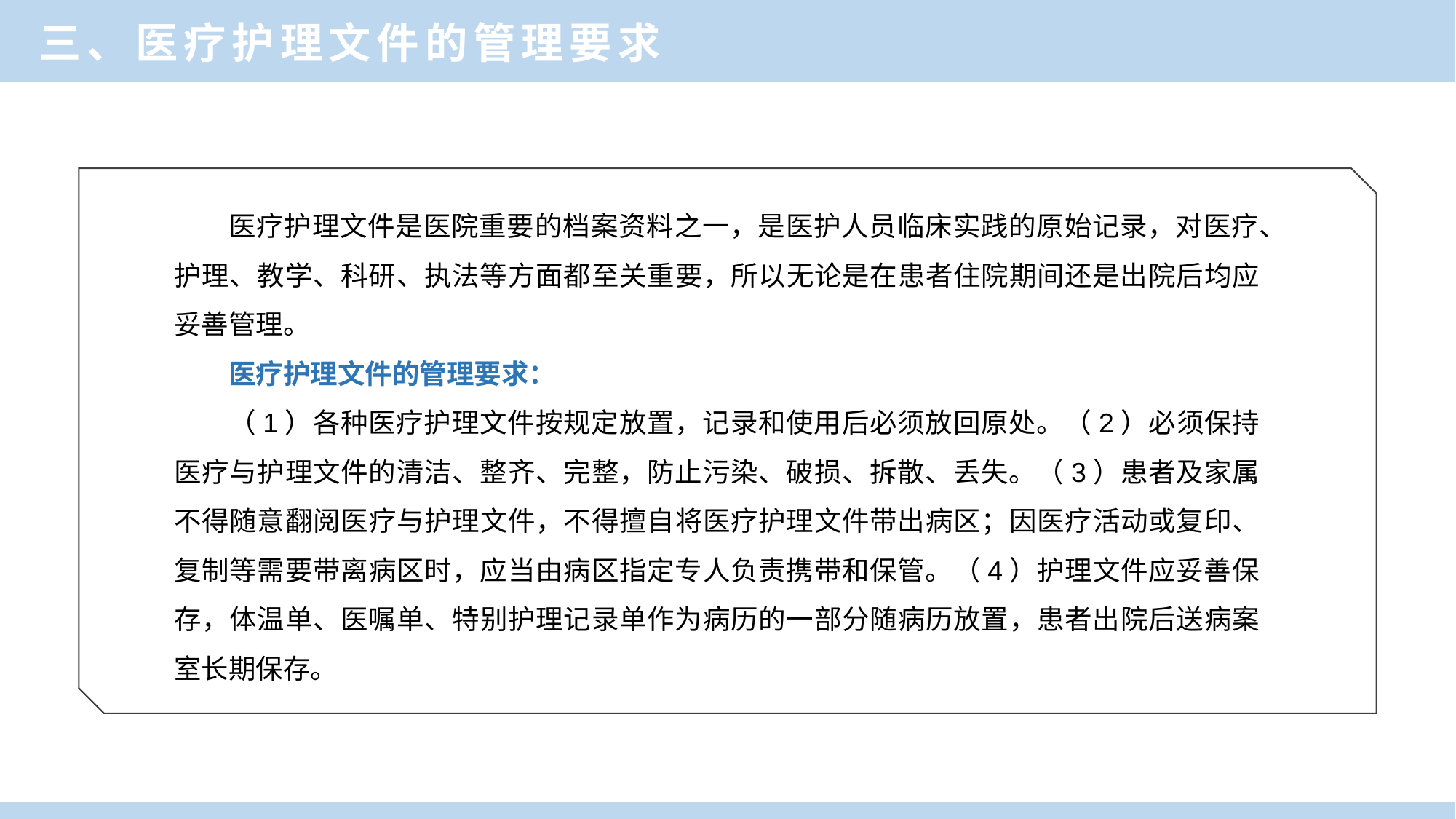

三、医疗护理文件的管理要求

医疗护理文件是医院重要的档案资料之一，是医护人员临床实践的原始记录，对医疗、护理、教学、科研、执法等方面都至关重要，所以无论是在患者住院期间还是出院后均应妥善管理。
医疗护理文件的管理要求：
（1）各种医疗护理文件按规定放置，记录和使用后必须放回原处。（2）必须保持医疗与护理文件的清洁、整齐、完整，防止污染、破损、拆散、丢失。（3）患者及家属不得随意翻阅医疗与护理文件，不得擅自将医疗护理文件带出病区；因医疗活动或复印、复制等需要带离病区时，应当由病区指定专人负责携带和保管。（4）护理文件应妥善保存，体温单、医嘱单、特别护理记录单作为病历的一部分随病历放置，患者出院后送病案室长期保存。